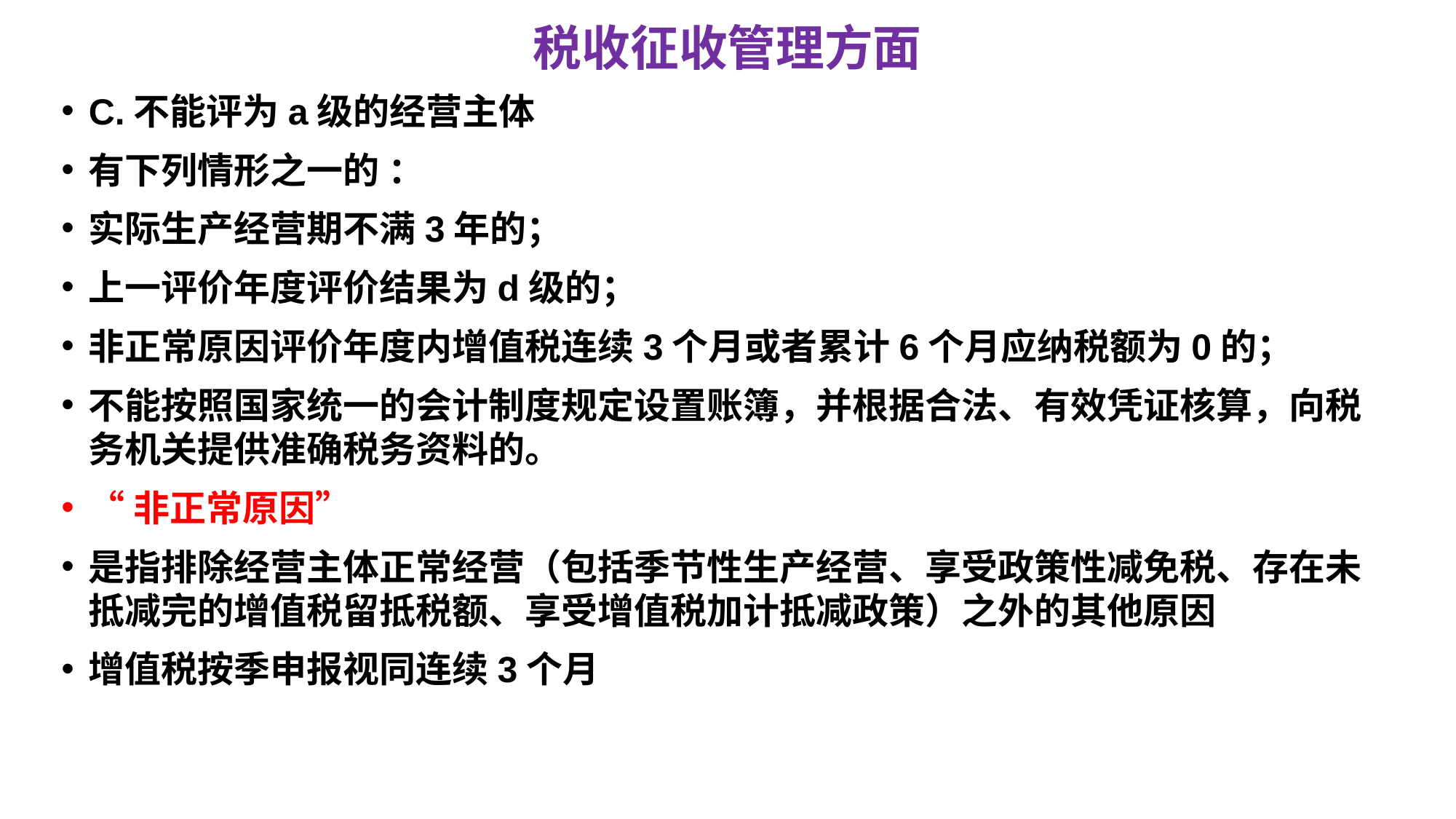

# 税收征收管理方面
C.不能评为a级的经营主体
有下列情形之一的 ：
实际生产经营期不满3年的；
上一评价年度评价结果为d级的；
非正常原因评价年度内增值税连续3个月或者累计6个月应纳税额为0的；
不能按照国家统一的会计制度规定设置账簿，并根据合法、有效凭证核算，向税务机关提供准确税务资料的。
“非正常原因”
是指排除经营主体正常经营（包括季节性生产经营、享受政策性减免税、存在未抵减完的增值税留抵税额、享受增值税加计抵减政策）之外的其他原因
增值税按季申报视同连续3个月